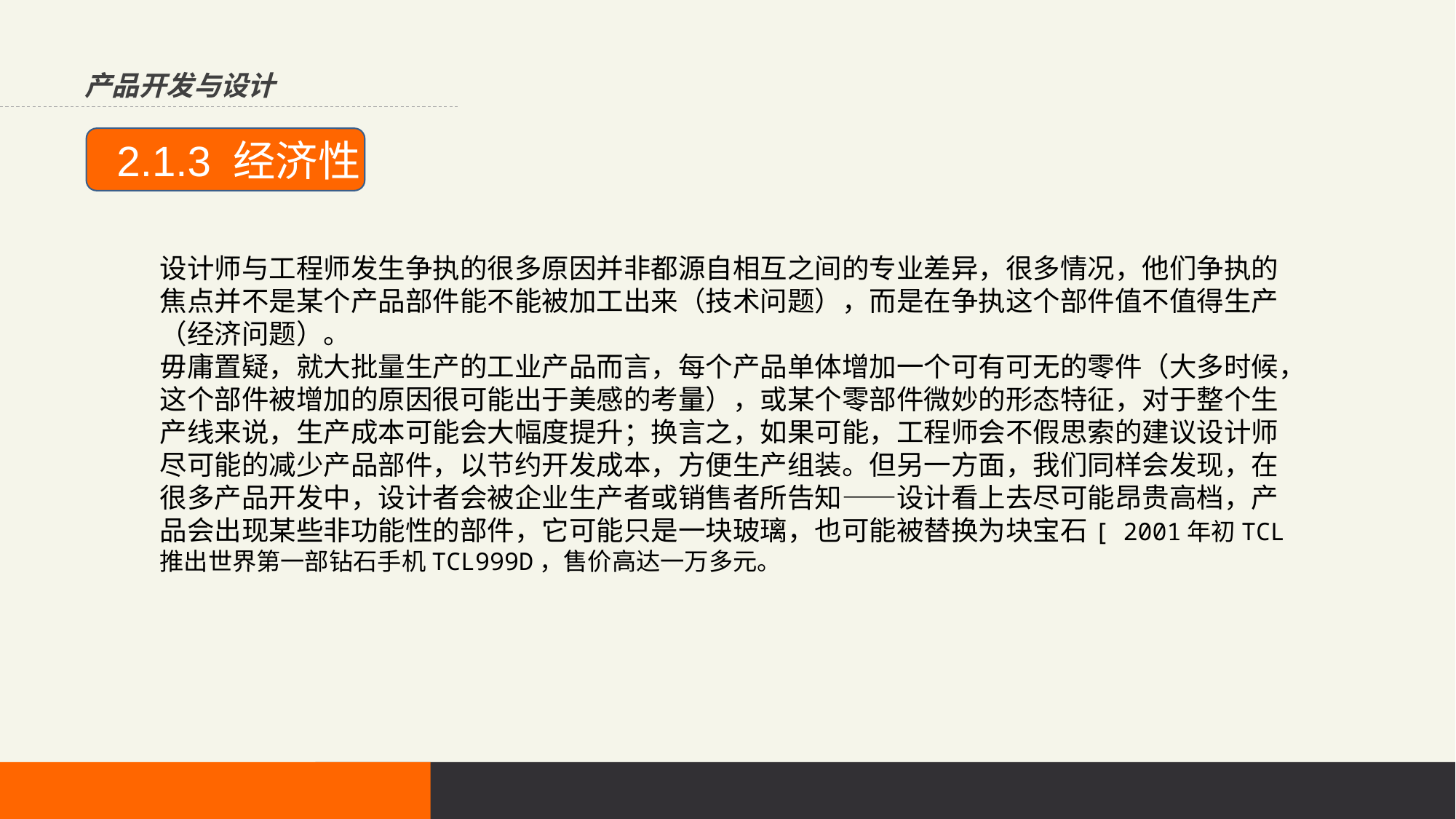

产品开发与设计

2.1.3 经济性
设计师与工程师发生争执的很多原因并非都源自相互之间的专业差异，很多情况，他们争执的焦点并不是某个产品部件能不能被加工出来（技术问题），而是在争执这个部件值不值得生产（经济问题）。
毋庸置疑，就大批量生产的工业产品而言，每个产品单体增加一个可有可无的零件（大多时候，这个部件被增加的原因很可能出于美感的考量），或某个零部件微妙的形态特征，对于整个生产线来说，生产成本可能会大幅度提升；换言之，如果可能，工程师会不假思索的建议设计师尽可能的减少产品部件，以节约开发成本，方便生产组装。但另一方面，我们同样会发现，在很多产品开发中，设计者会被企业生产者或销售者所告知——设计看上去尽可能昂贵高档，产品会出现某些非功能性的部件，它可能只是一块玻璃，也可能被替换为块宝石[ 2001年初TCL推出世界第一部钻石手机TCL999D，售价高达一万多元。